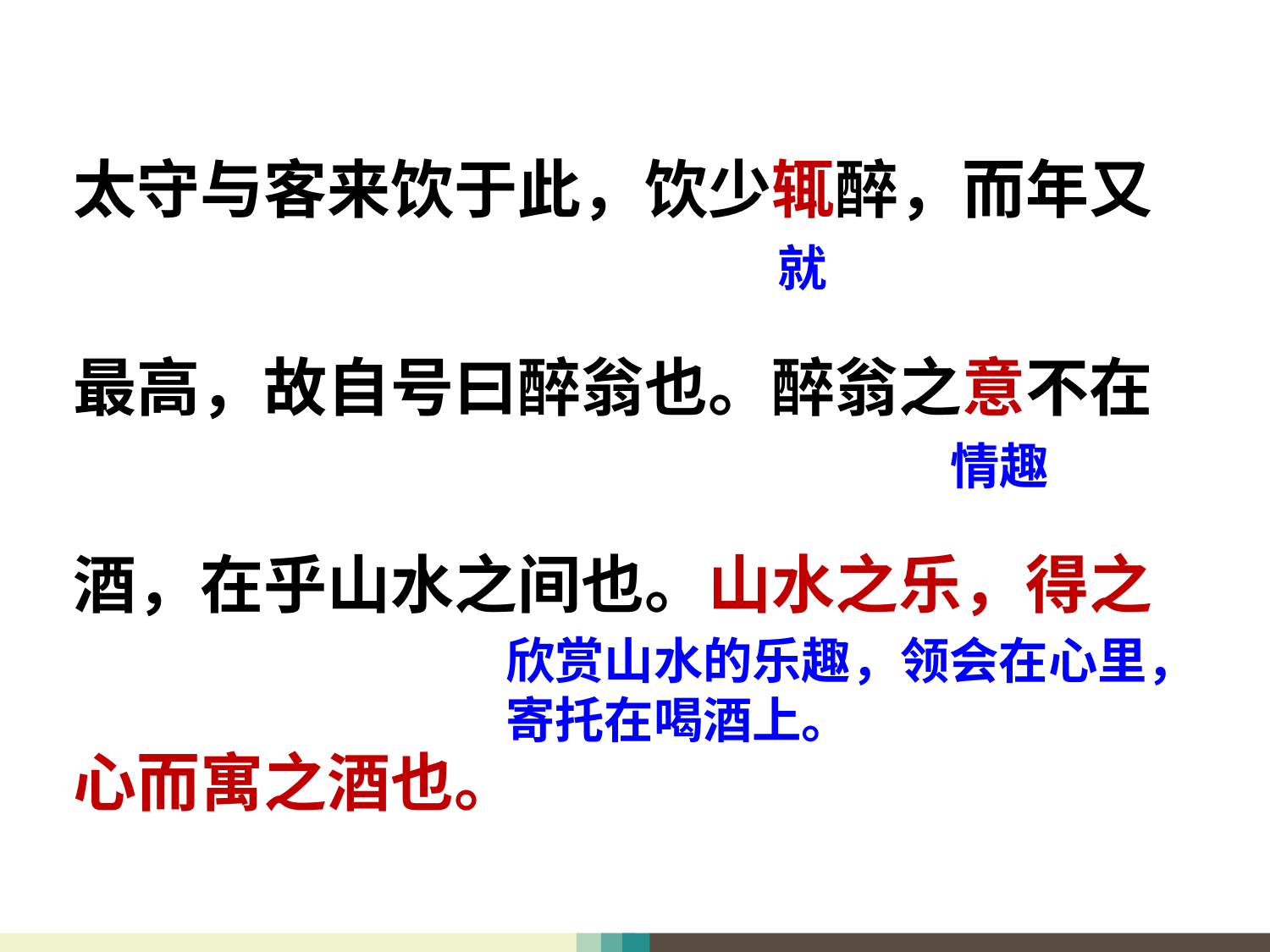

太守与客来饮于此，饮少辄醉，而年又

最高，故自号曰醉翁也。醉翁之意不在

酒，在乎山水之间也。山水之乐，得之

心而寓之酒也。
就
情趣
欣赏山水的乐趣，领会在心里，寄托在喝酒上。